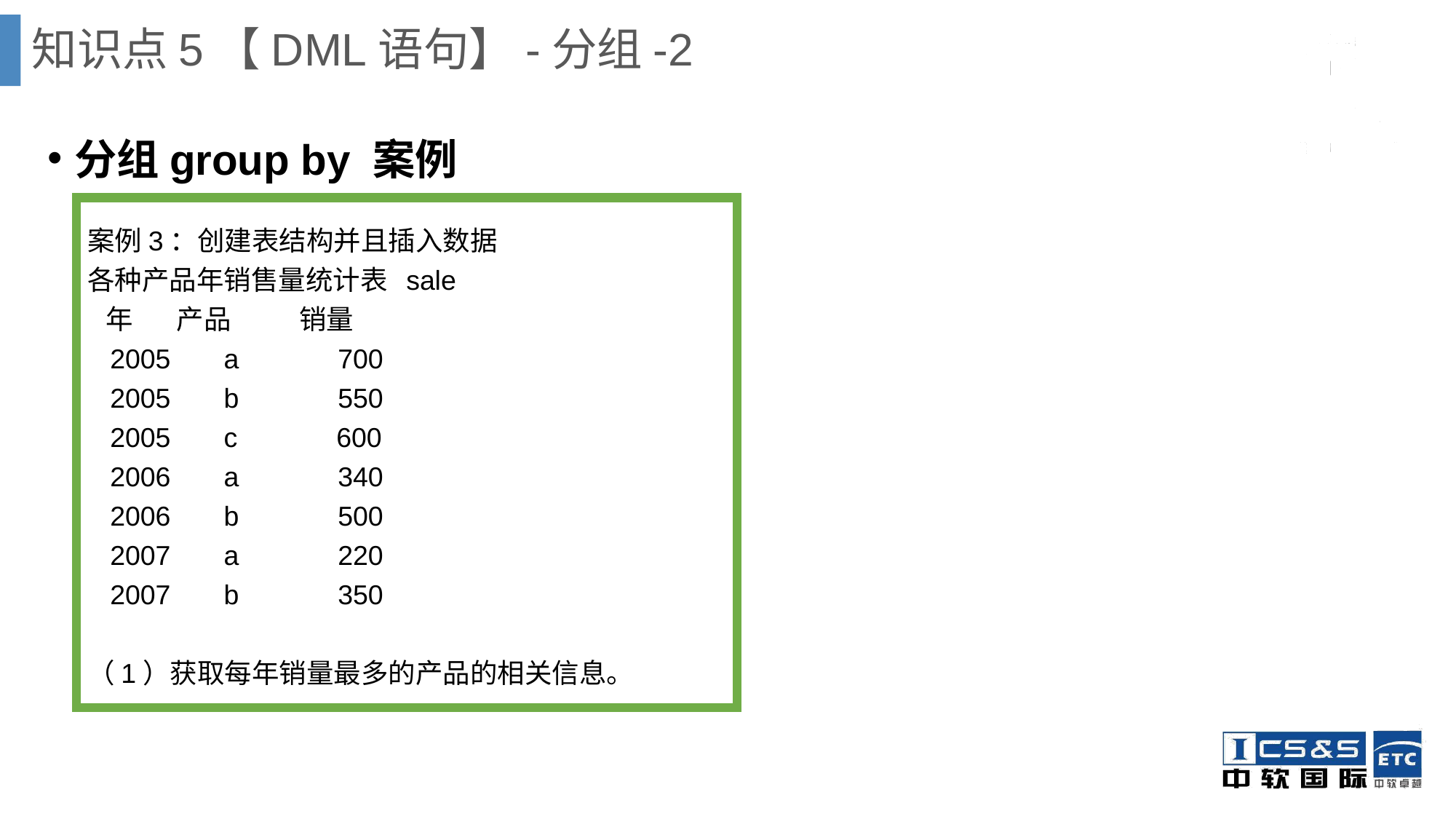

# 知识点5【DML语句】-分组-2
分组group by 案例

案例3：创建表结构并且插入数据
各种产品年销售量统计表  sale
  年       产品           销量
   2005       a             700
   2005       b             550
   2005       c             600
   2006       a             340
   2006       b             500
   2007       a             220
   2007       b             350

（1）获取每年销量最多的产品的相关信息。